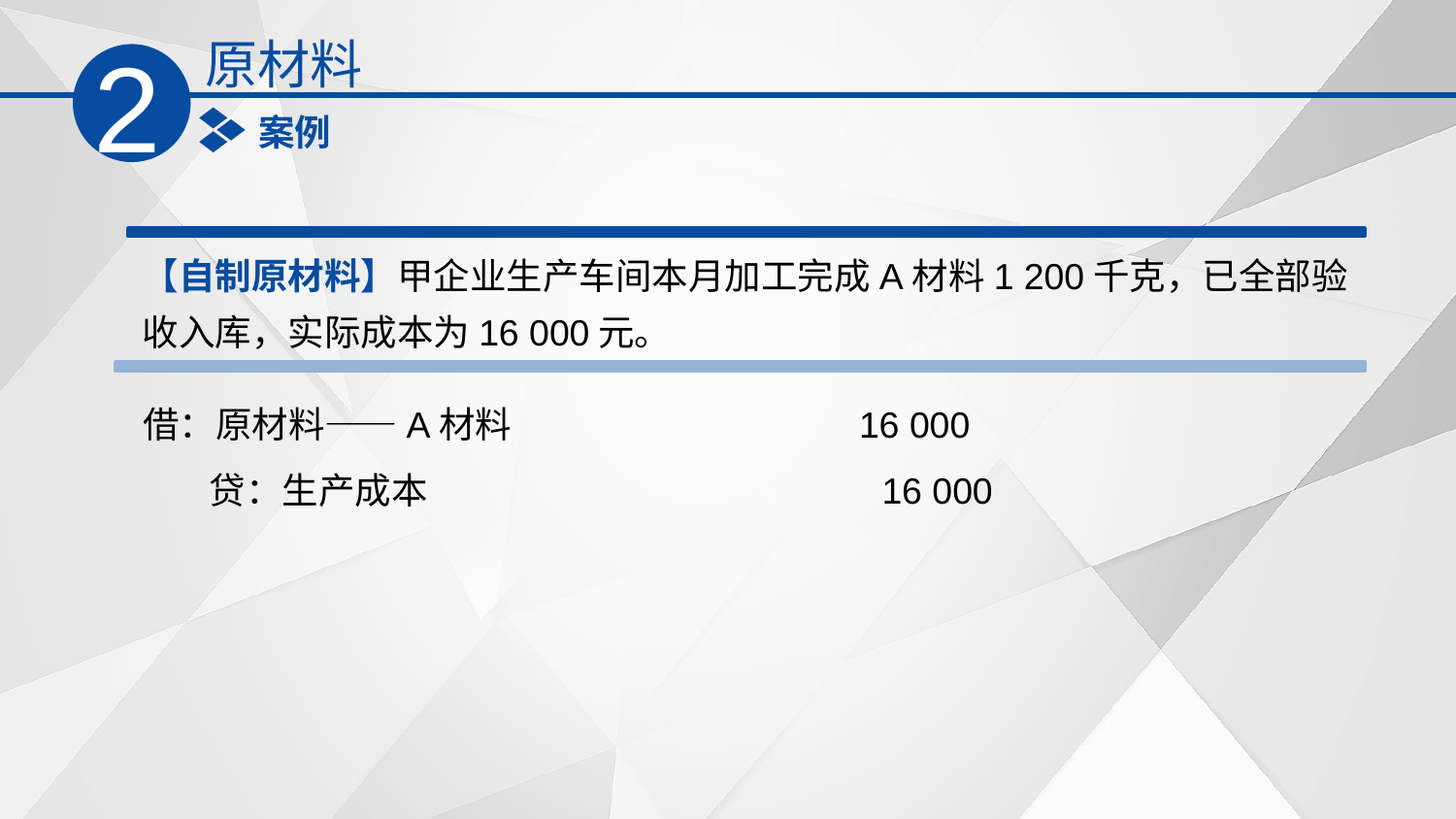

原材料
2

案例

【自制原材料】甲企业生产车间本月加工完成A材料1 200千克，已全部验收入库，实际成本为16 000元。

借：原材料——A材料                                         16 000
       贷：生产成本                                                      16 000